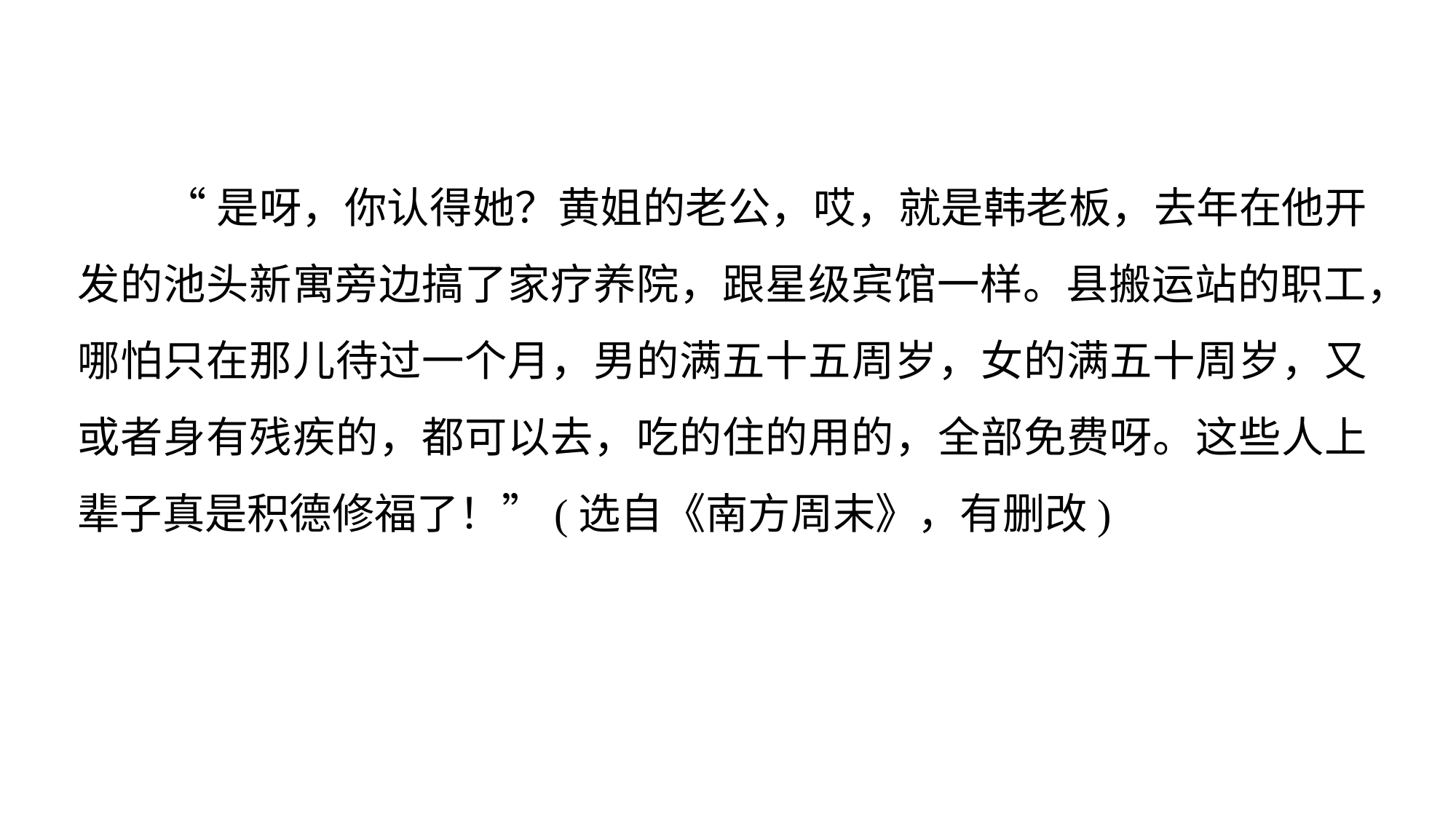

“是呀，你认得她？黄姐的老公，哎，就是韩老板，去年在他开发的池头新寓旁边搞了家疗养院，跟星级宾馆一样。县搬运站的职工，哪怕只在那儿待过一个月，男的满五十五周岁，女的满五十周岁，又或者身有残疾的，都可以去，吃的住的用的，全部免费呀。这些人上辈子真是积德修福了！”(选自《南方周末》，有删改)